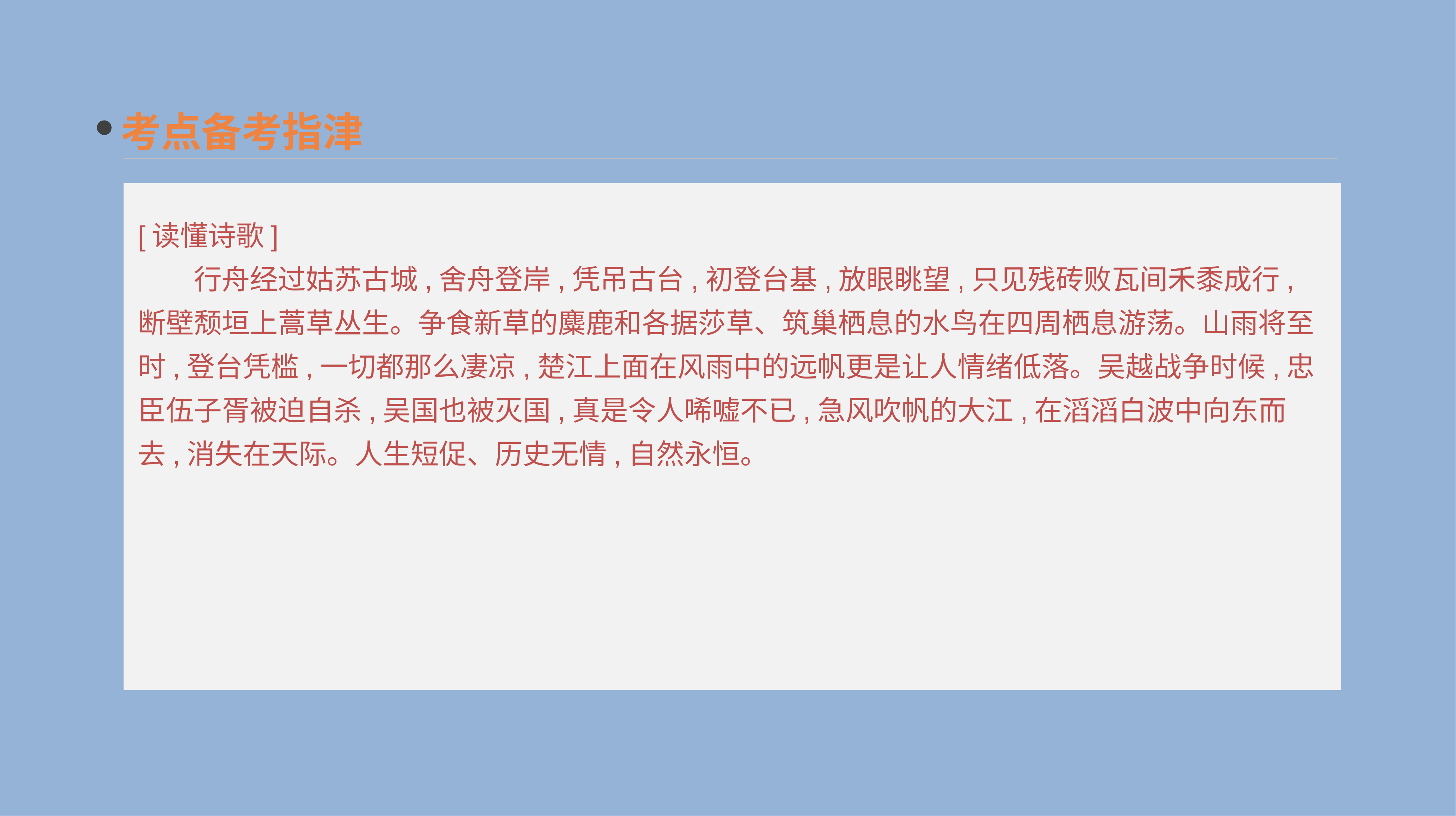

考点备考指津

[读懂诗歌]
　　行舟经过姑苏古城,舍舟登岸,凭吊古台,初登台基,放眼眺望,只见残砖败瓦间禾黍成行,断壁颓垣上蒿草丛生。争食新草的麋鹿和各据莎草、筑巢栖息的水鸟在四周栖息游荡。山雨将至时,登台凭槛,一切都那么凄凉,楚江上面在风雨中的远帆更是让人情绪低落。吴越战争时候,忠臣伍子胥被迫自杀,吴国也被灭国,真是令人唏嘘不已,急风吹帆的大江,在滔滔白波中向东而去,消失在天际。人生短促、历史无情,自然永恒。